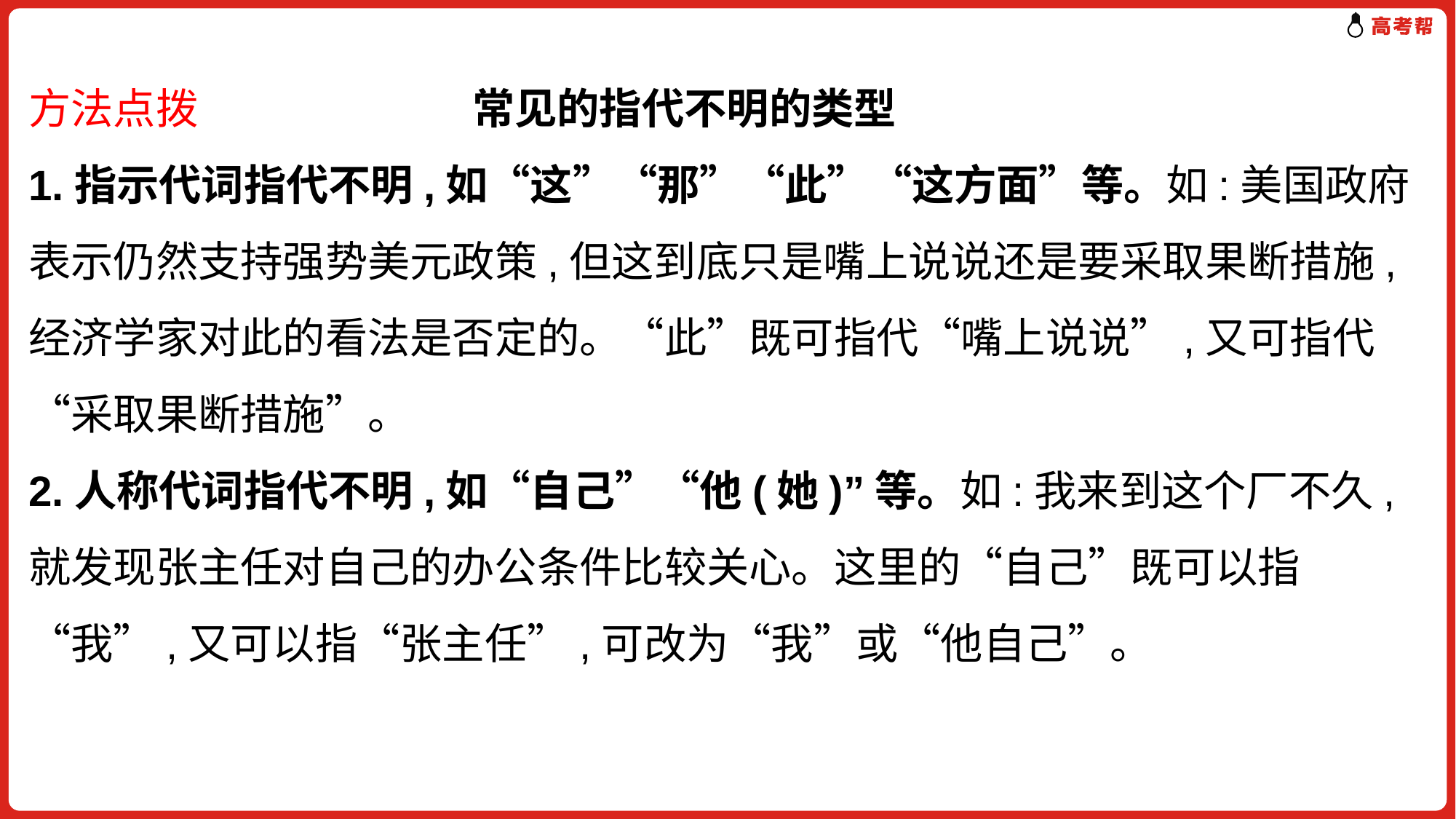

方法点拨                             常见的指代不明的类型
1.指示代词指代不明,如“这”“那”“此”“这方面”等。如:美国政府表示仍然支持强势美元政策,但这到底只是嘴上说说还是要采取果断措施,经济学家对此的看法是否定的。“此”既可指代“嘴上说说”,又可指代“采取果断措施”。
2.人称代词指代不明,如“自己”“他(她)”等。如:我来到这个厂不久,就发现张主任对自己的办公条件比较关心。这里的“自己”既可以指“我”,又可以指“张主任”,可改为“我”或“他自己”。